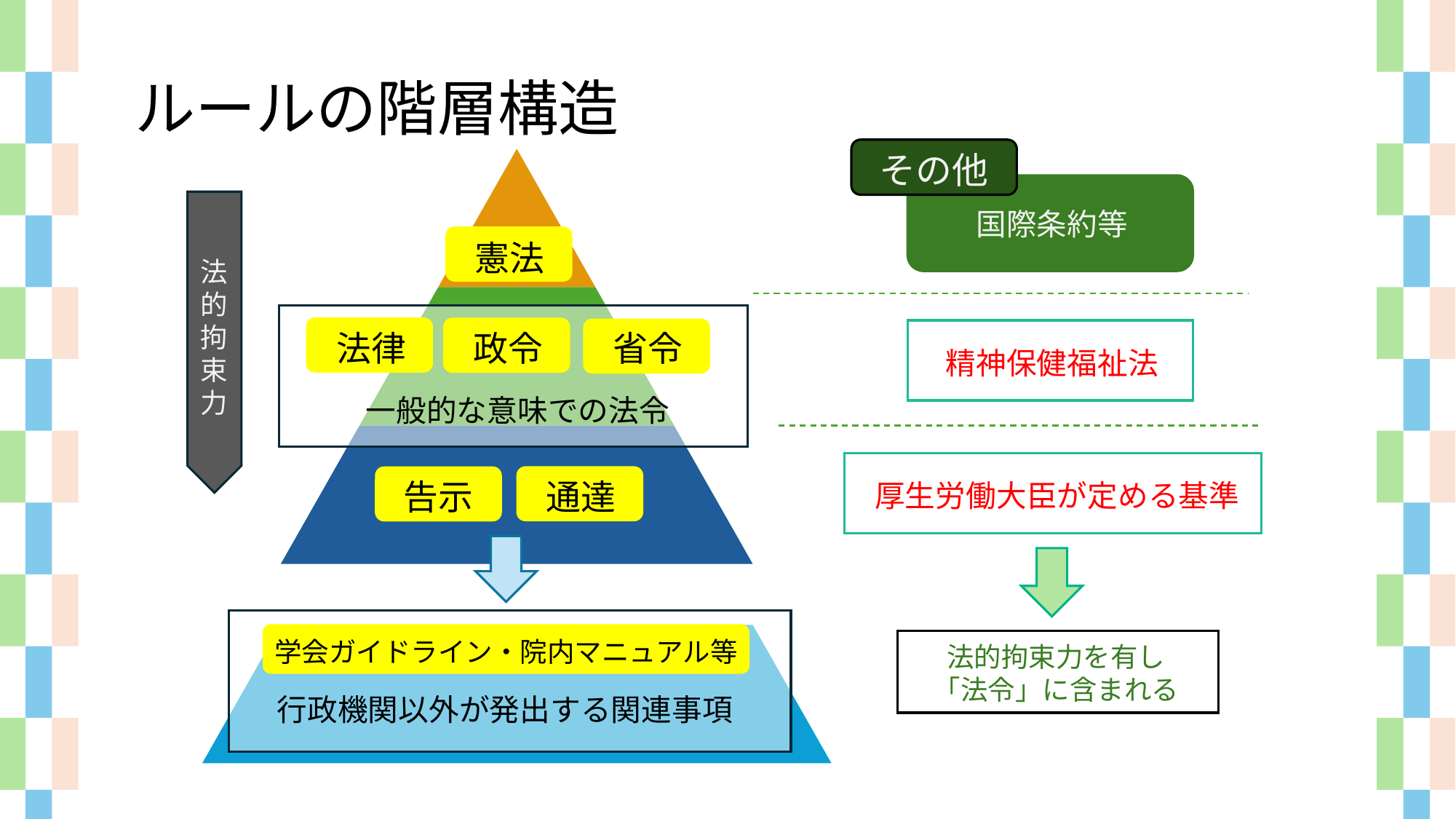

ルールの階層構造

その他

国際条約等

憲法
法
的
拘
束
力

省令
法律
政令
精神保健福祉法
一般的な意味での法令

通達
告示
厚生労働大臣が定める基準

学会ガイドライン・院内マニュアル等

法的拘束力を有し
「法令」に含まれる

行政機関以外が発出する関連事項